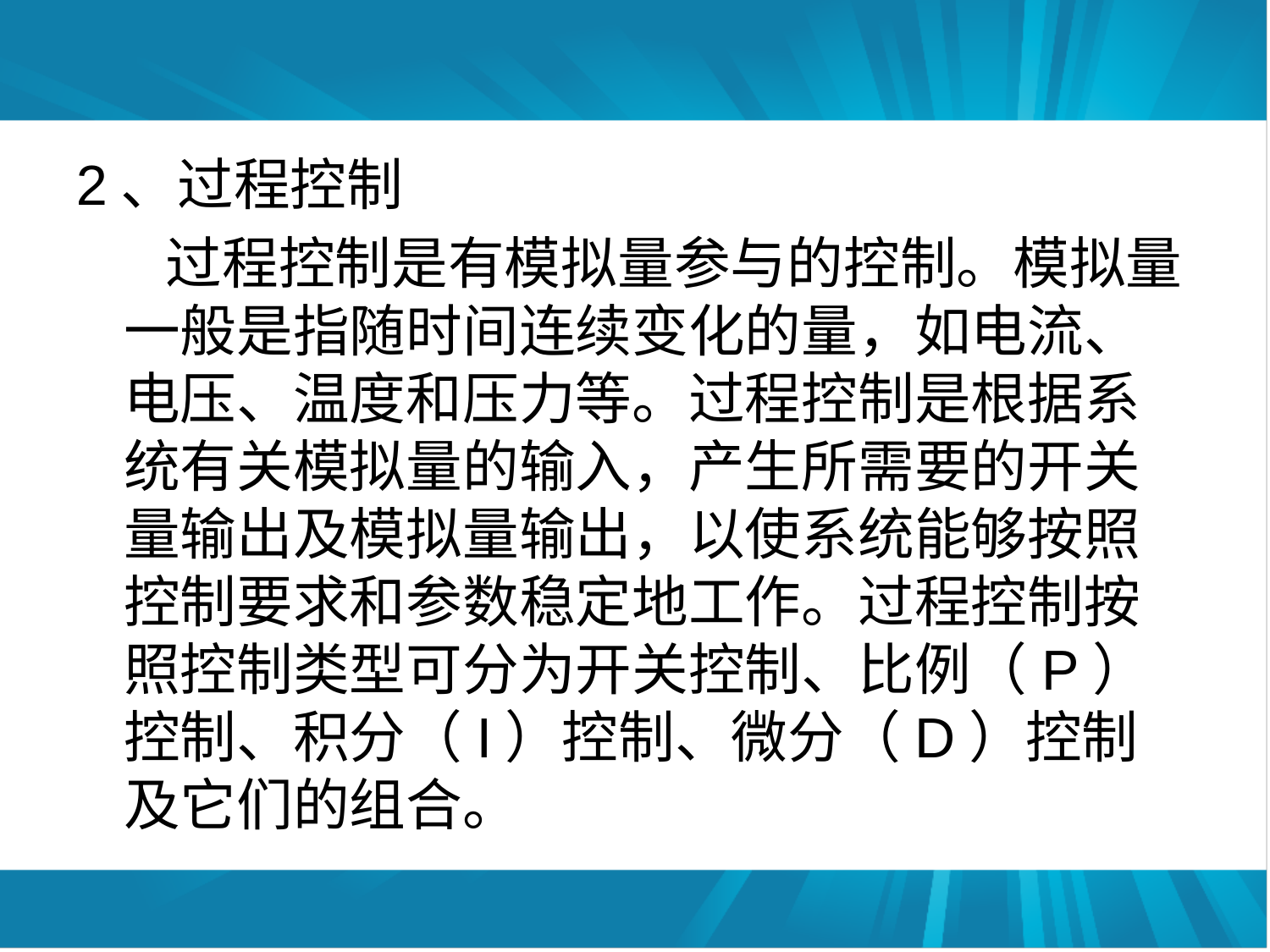

#
2、过程控制
      过程控制是有模拟量参与的控制。模拟量一般是指随时间连续变化的量，如电流、电压、温度和压力等。过程控制是根据系统有关模拟量的输入，产生所需要的开关量输出及模拟量输出，以使系统能够按照控制要求和参数稳定地工作。过程控制按照控制类型可分为开关控制、比例（P）控制、积分（I）控制、微分（D）控制及它们的组合。